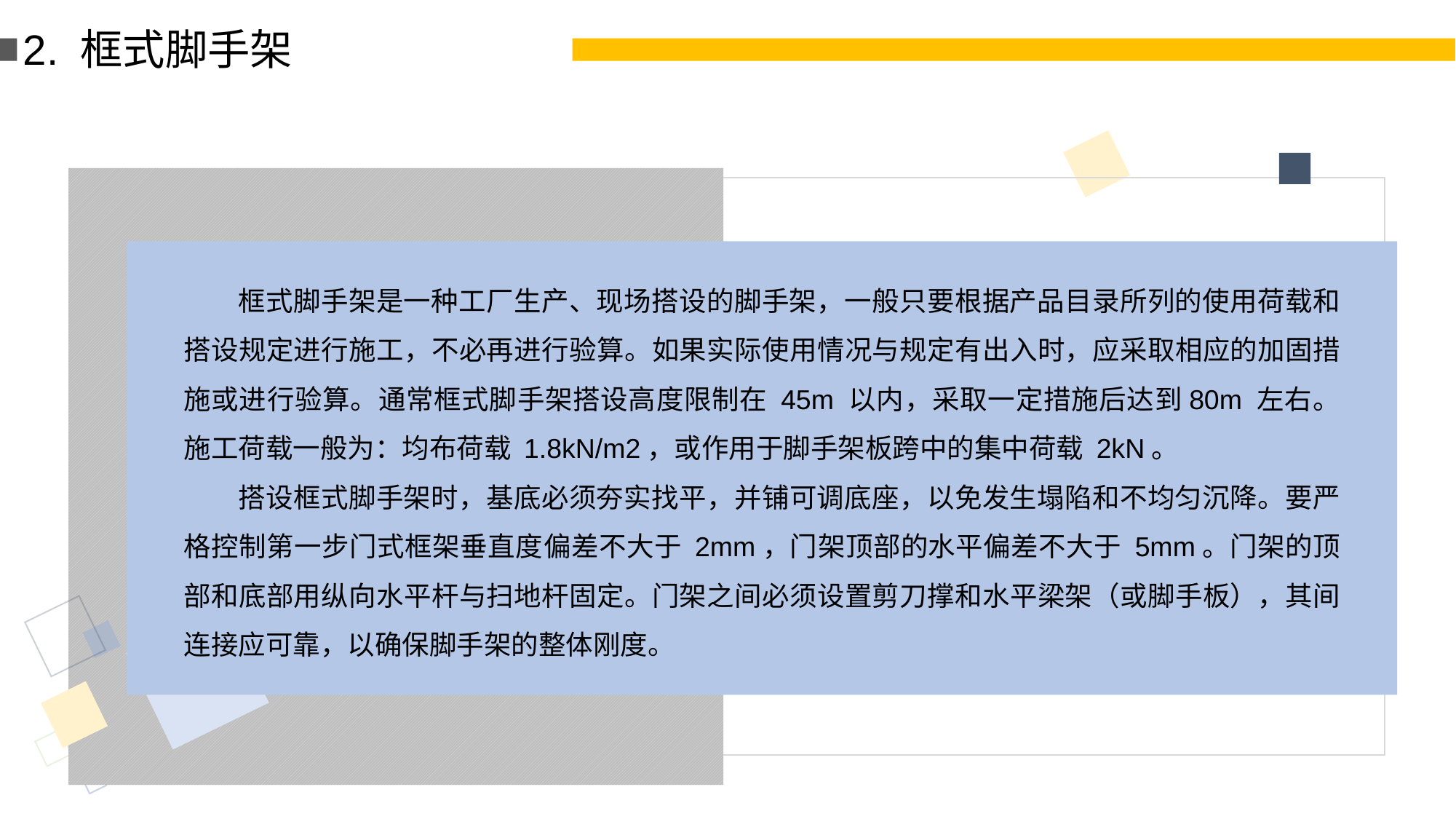

2. 框式脚手架

框式脚手架是一种工厂生产、现场搭设的脚手架，一般只要根据产品目录所列的使用荷载和搭设规定进行施工，不必再进行验算。如果实际使用情况与规定有出入时，应采取相应的加固措施或进行验算。通常框式脚手架搭设高度限制在 45m 以内，采取一定措施后达到80m 左右。施工荷载一般为：均布荷载 1.8kN/m2，或作用于脚手架板跨中的集中荷载 2kN。
搭设框式脚手架时，基底必须夯实找平，并铺可调底座，以免发生塌陷和不均匀沉降。要严格控制第一步门式框架垂直度偏差不大于 2mm，门架顶部的水平偏差不大于 5mm。门架的顶部和底部用纵向水平杆与扫地杆固定。门架之间必须设置剪刀撑和水平梁架（或脚手板），其间连接应可靠，以确保脚手架的整体刚度。